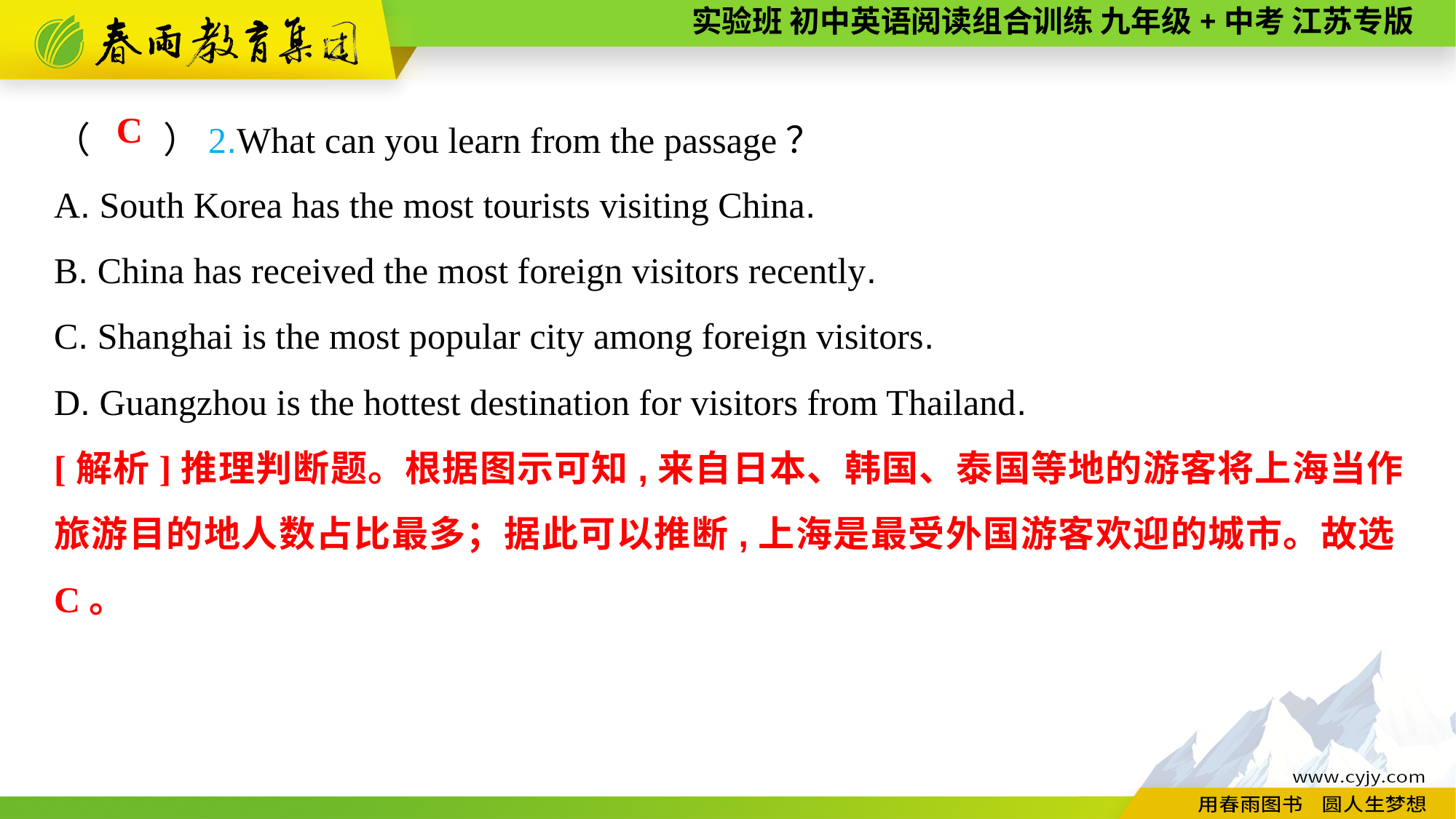

（　　）2.What can you learn from the passage？
A. South Korea has the most tourists visiting China.
B. China has received the most foreign visitors recently.
C. Shanghai is the most popular city among foreign visitors.
D. Guangzhou is the hottest destination for visitors from Thailand.
C
[解析]推理判断题。根据图示可知,来自日本、韩国、泰国等地的游客将上海当作旅游目的地人数占比最多；据此可以推断,上海是最受外国游客欢迎的城市。故选C。